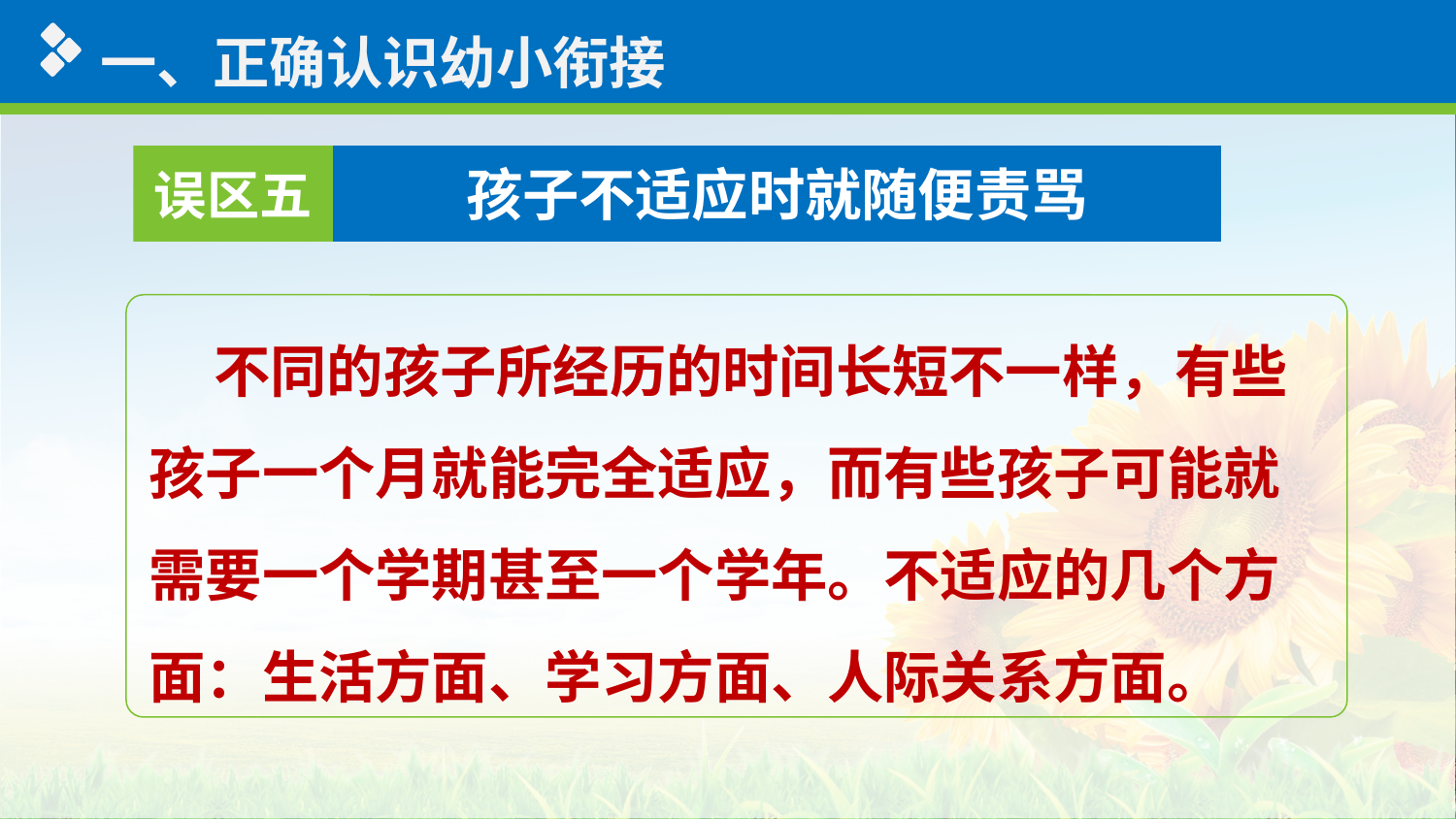

一、正确认识幼小衔接

误区五
孩子不适应时就随便责骂

    不同的孩子所经历的时间长短不一样，有些孩子一个月就能完全适应，而有些孩子可能就需要一个学期甚至一个学年。不适应的几个方面：生活方面、学习方面、人际关系方面。